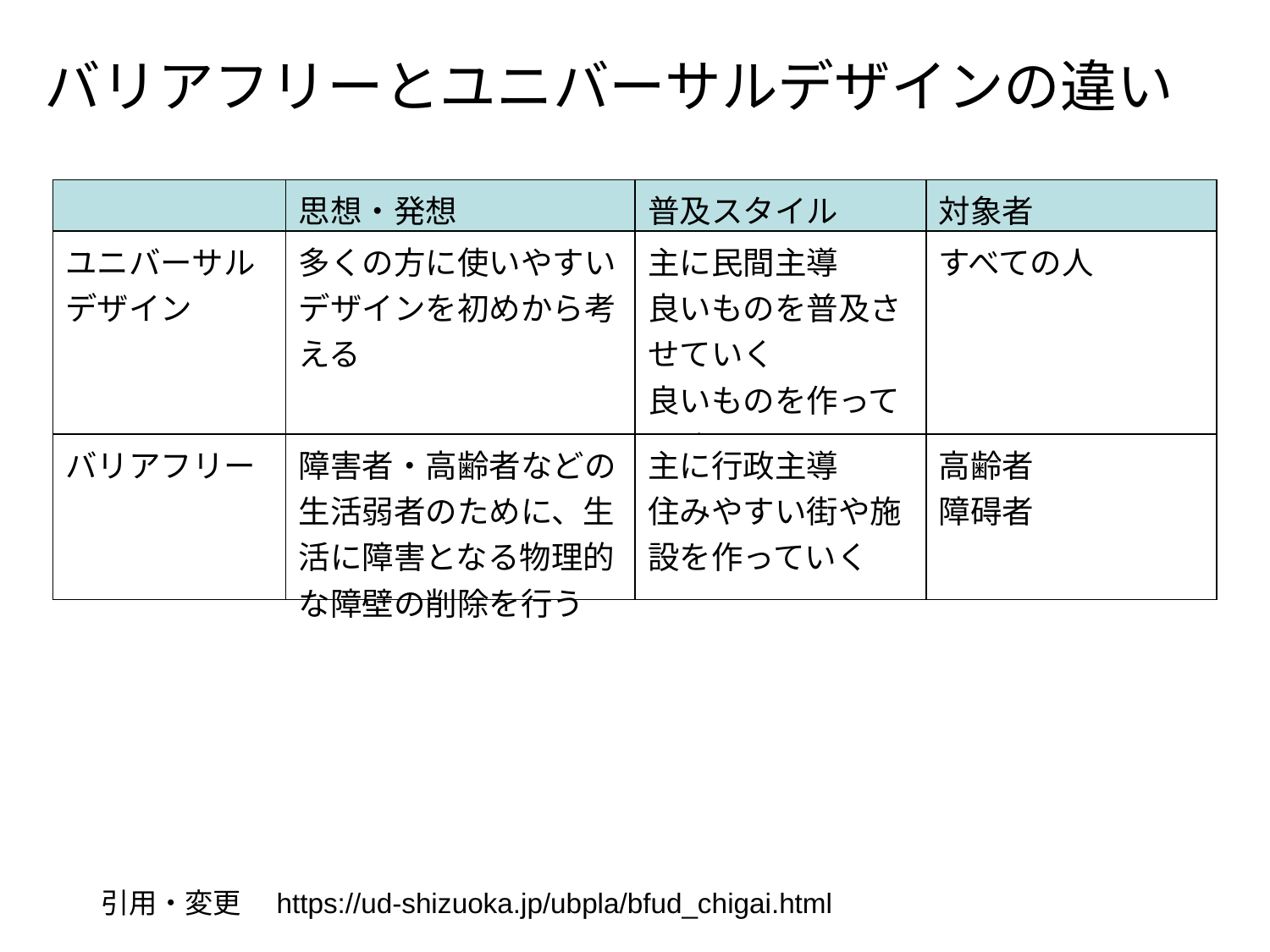

バリアフリーとユニバーサルデザインの違い
|  | 思想・発想 | 普及スタイル | 対象者 |
| --- | --- | --- | --- |
| ユニバーサルデザイン | 多くの方に使いやすい デザインを初めから考える | 主に民間主導 良いものを普及させていく 良いものを作っていく | すべての人 |
| バリアフリー | 障害者・高齢者などの生活弱者のために、生活に障害となる物理的な障壁の削除を行う | 主に行政主導 住みやすい街や施設を作っていく | 高齢者 障碍者 |
引用・変更　https://ud-shizuoka.jp/ubpla/bfud_chigai.html